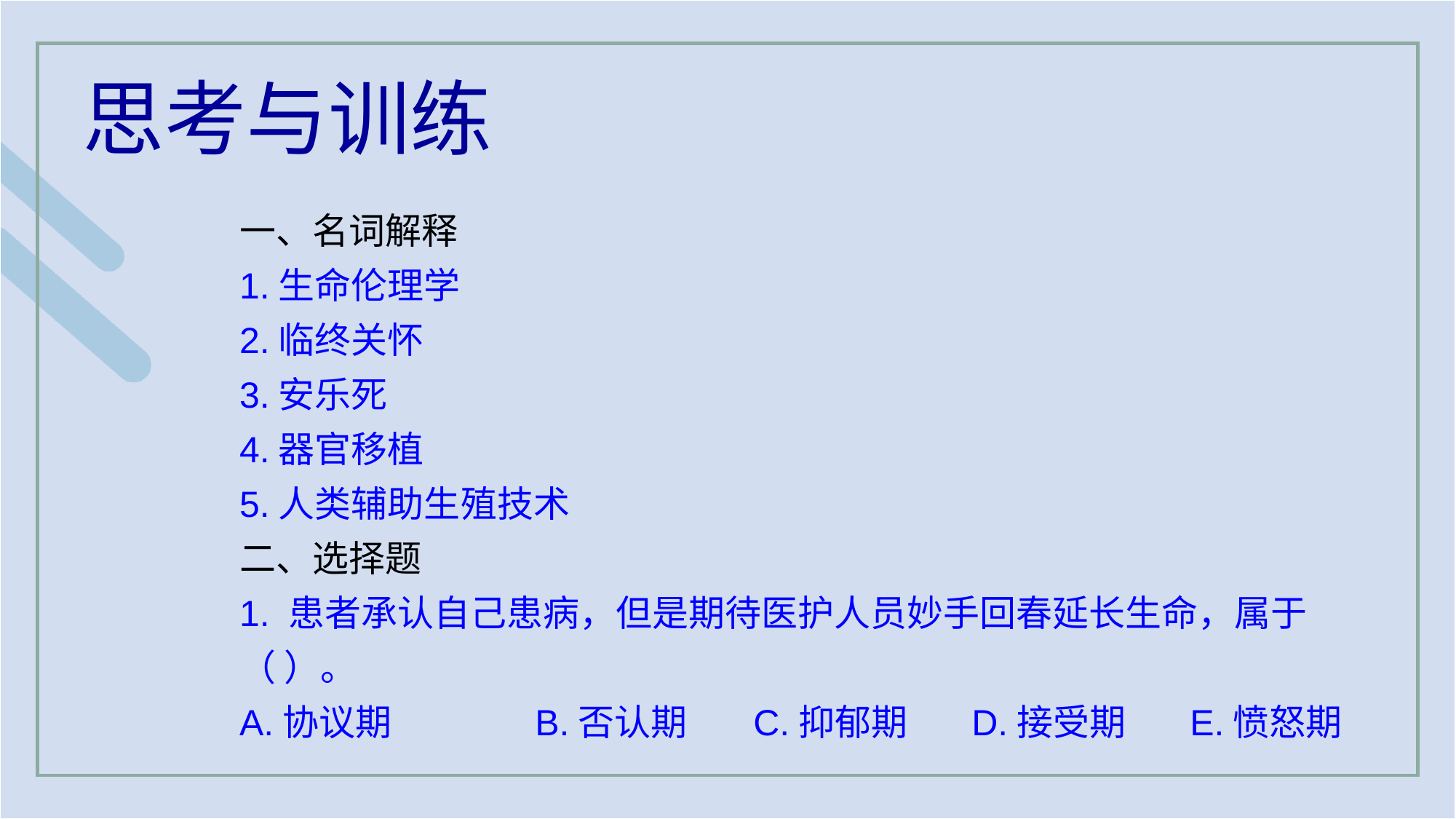

思考与训练
一、名词解释
1.生命伦理学
2.临终关怀
3.安乐死
4.器官移植
5.人类辅助生殖技术
二、选择题
1. 患者承认自己患病，但是期待医护人员妙手回春延长生命，属于
（ ）。
A.协议期 		B.否认期 	C.抑郁期 	D.接受期 	E.愤怒期